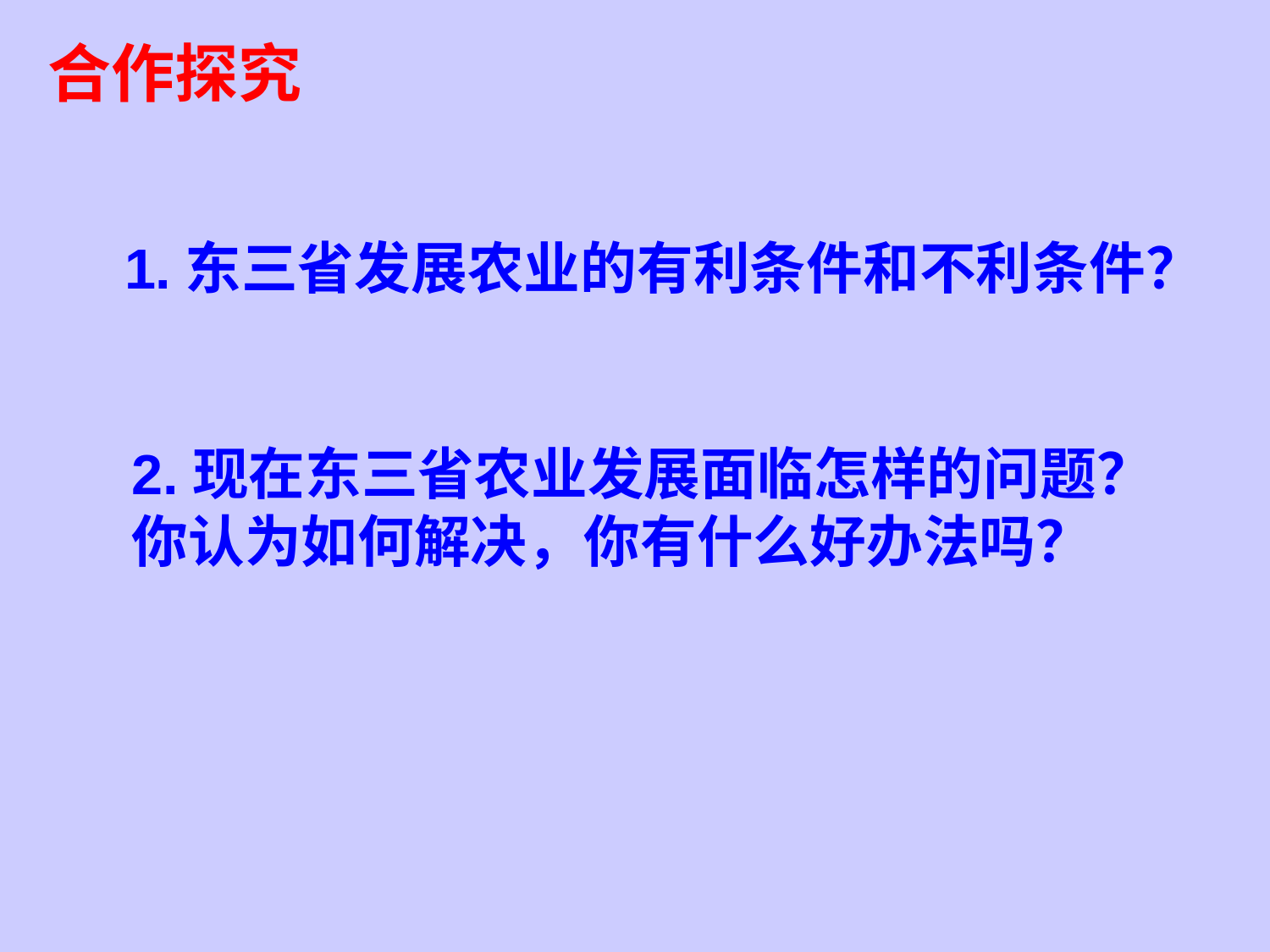

合作探究
1.东三省发展农业的有利条件和不利条件？
2.现在东三省农业发展面临怎样的问题？   你认为如何解决，你有什么好办法吗？